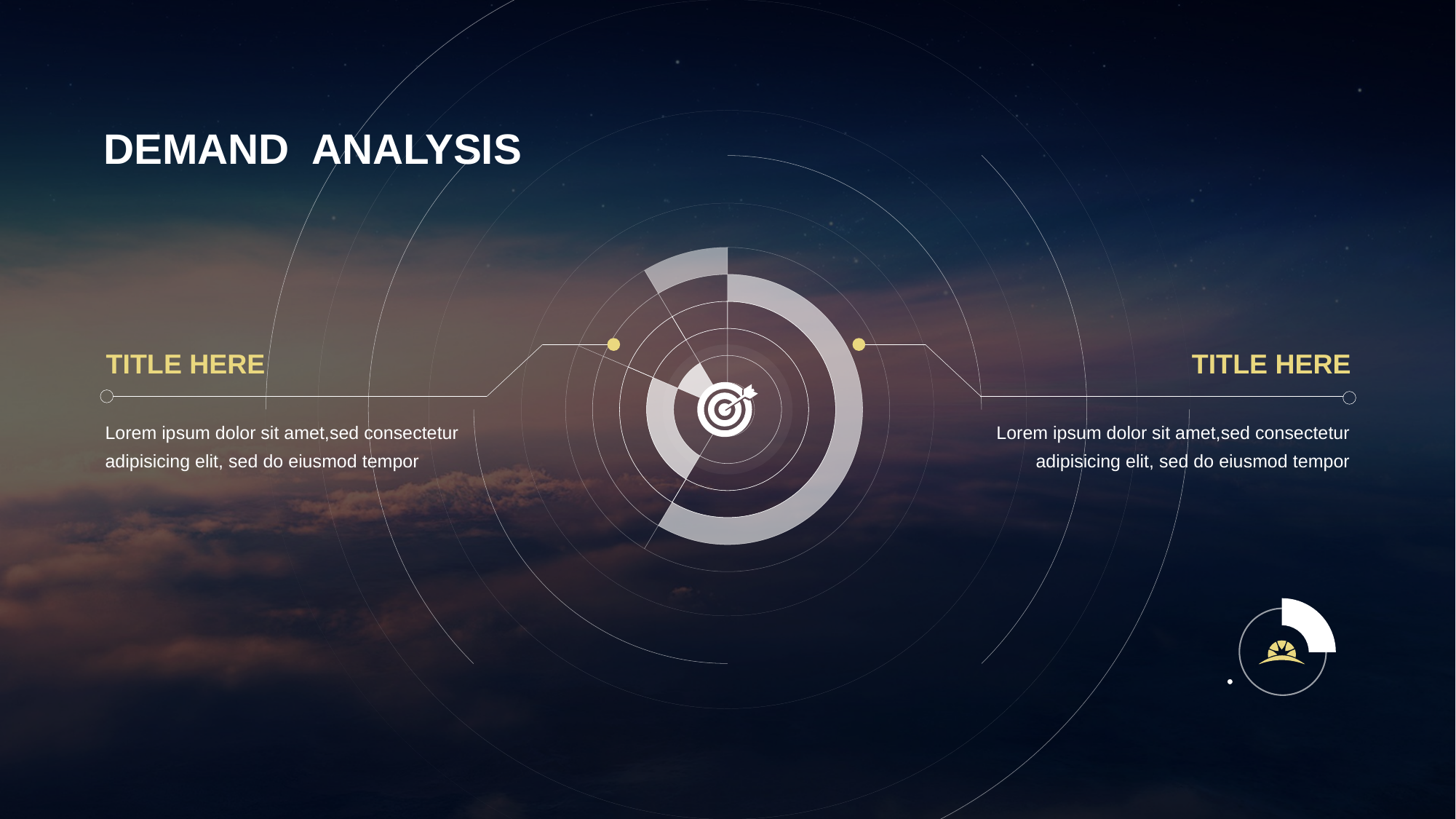

DEMAND  ANALYSIS

### Chart

| Category | 销售额 | 列1 | 列2 | 列3 | 列4 |
|---|---|---|---|---|---|
| 第一季度 | 8.2 | 8.2 | 8.2 | 8.2 | 8.2 |
| 第二季度 | 3.2 | 3.2 | 3.2 | 3.2 | 3.2 |
| 第三季度 | 1.4 | 1.4 | 1.4 | 1.4 | 1.4 |
| 第四季度 | 1.2 | 1.2 | 1.2 | 1.2 | 1.2 |

TITLE HERE
TITLE HERE

Lorem ipsum dolor sit amet,sed consectetur adipisicing elit, sed do eiusmod tempor
Lorem ipsum dolor sit amet,sed consectetur adipisicing elit, sed do eiusmod tempor

### Chart

| Category | 销售额 |
|---|---|
| 第一季度 | 0.25 |
| 第二季度 | 0.75 |